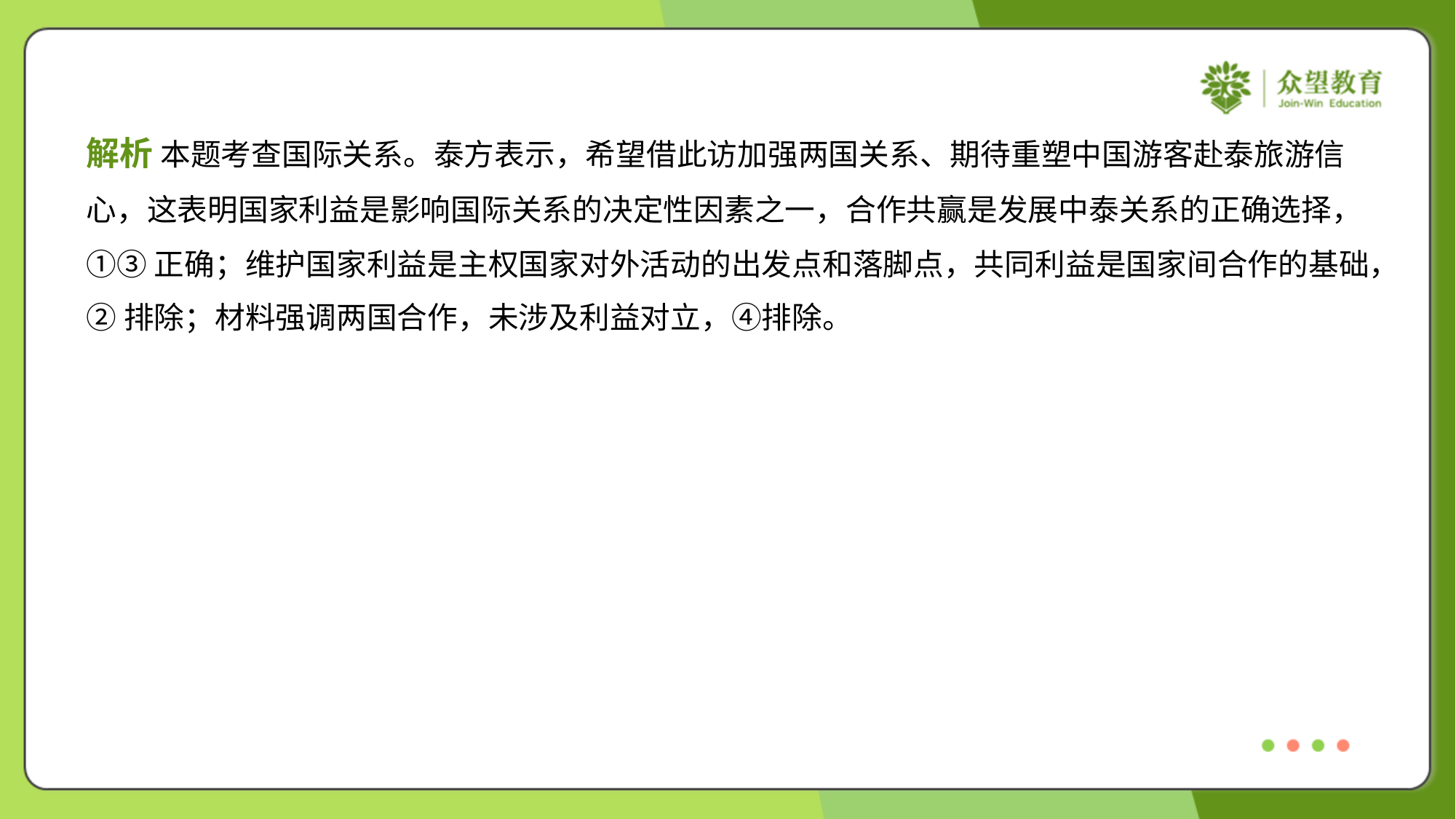

解析 本题考查国际关系。泰方表示，希望借此访加强两国关系、期待重塑中国游客赴泰旅游信
心，这表明国家利益是影响国际关系的决定性因素之一，合作共赢是发展中泰关系的正确选择，
①③正确；维护国家利益是主权国家对外活动的出发点和落脚点，共同利益是国家间合作的基础，
②排除；材料强调两国合作，未涉及利益对立，④排除。